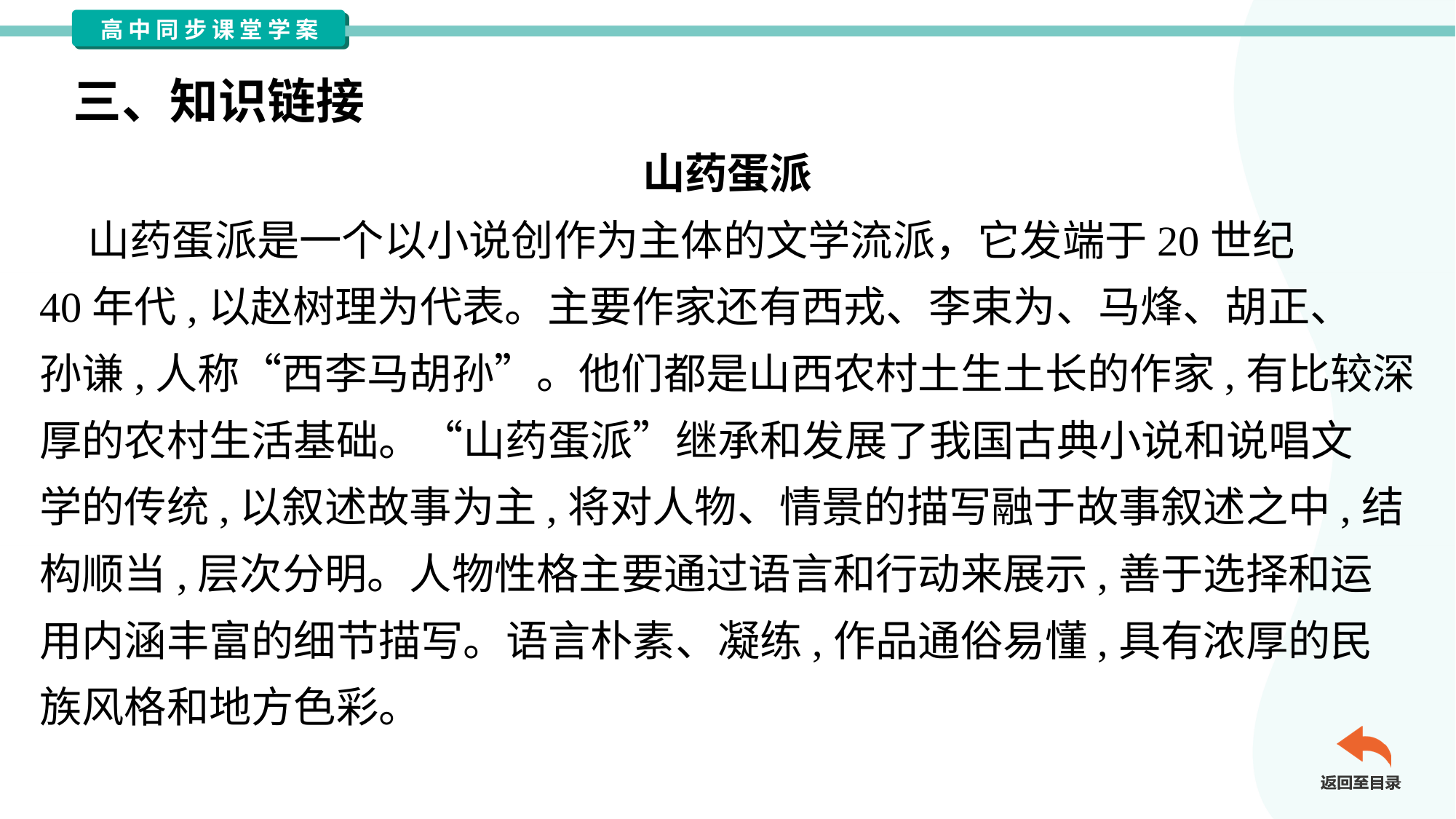

三、知识链接
山药蛋派
    山药蛋派是一个以小说创作为主体的文学流派，它发端于20世纪
40年代,以赵树理为代表。主要作家还有西戎、李束为、马烽、胡正、
孙谦,人称“西李马胡孙”。他们都是山西农村土生土长的作家,有比较深
厚的农村生活基础。“山药蛋派”继承和发展了我国古典小说和说唱文
学的传统,以叙述故事为主,将对人物、情景的描写融于故事叙述之中,结
构顺当,层次分明。人物性格主要通过语言和行动来展示,善于选择和运
用内涵丰富的细节描写。语言朴素、凝练,作品通俗易懂,具有浓厚的民
族风格和地方色彩。